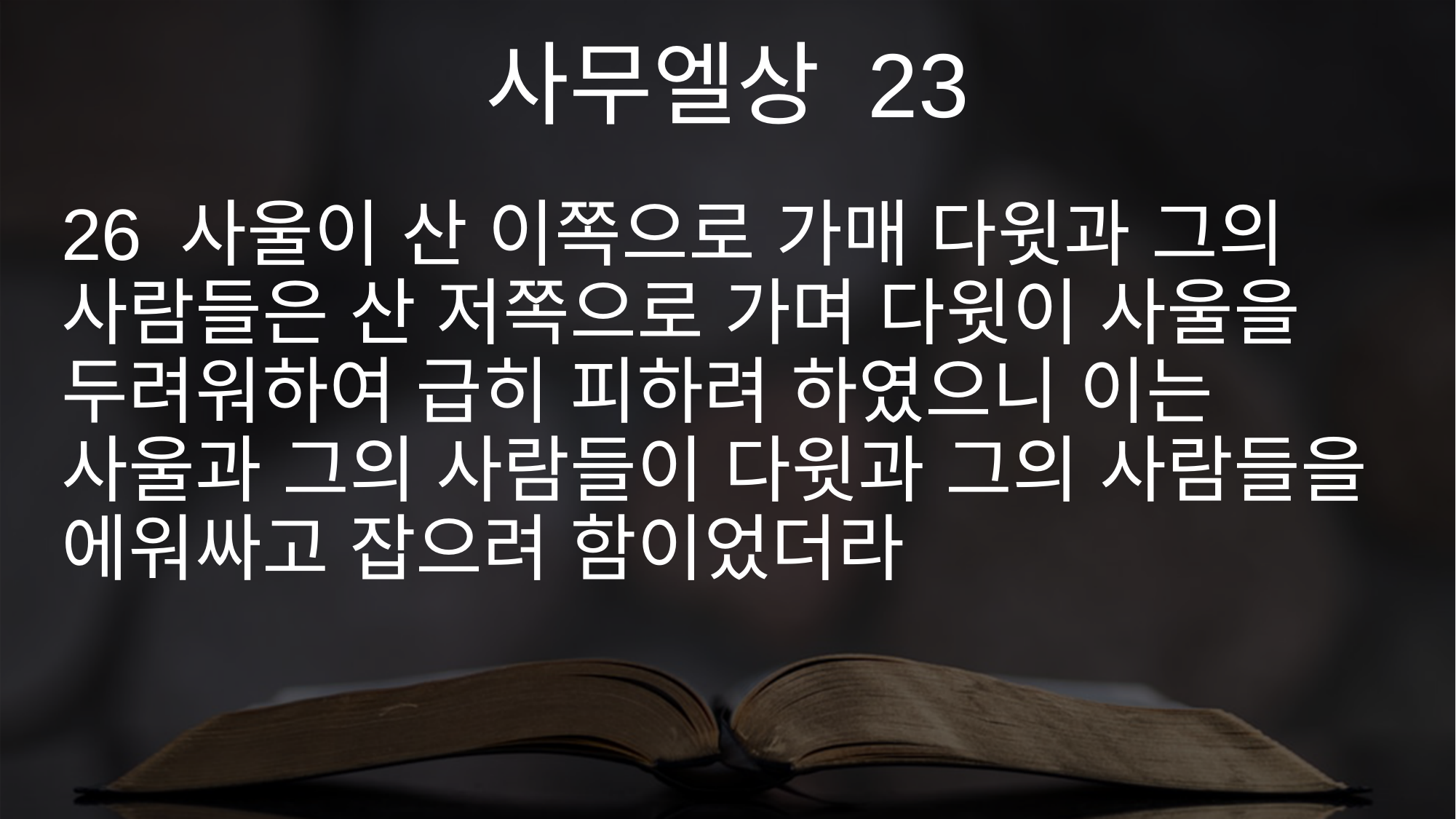

사무엘상 23
26 사울이 산 이쪽으로 가매 다윗과 그의 사람들은 산 저쪽으로 가며 다윗이 사울을 두려워하여 급히 피하려 하였으니 이는 사울과 그의 사람들이 다윗과 그의 사람들을 에워싸고 잡으려 함이었더라